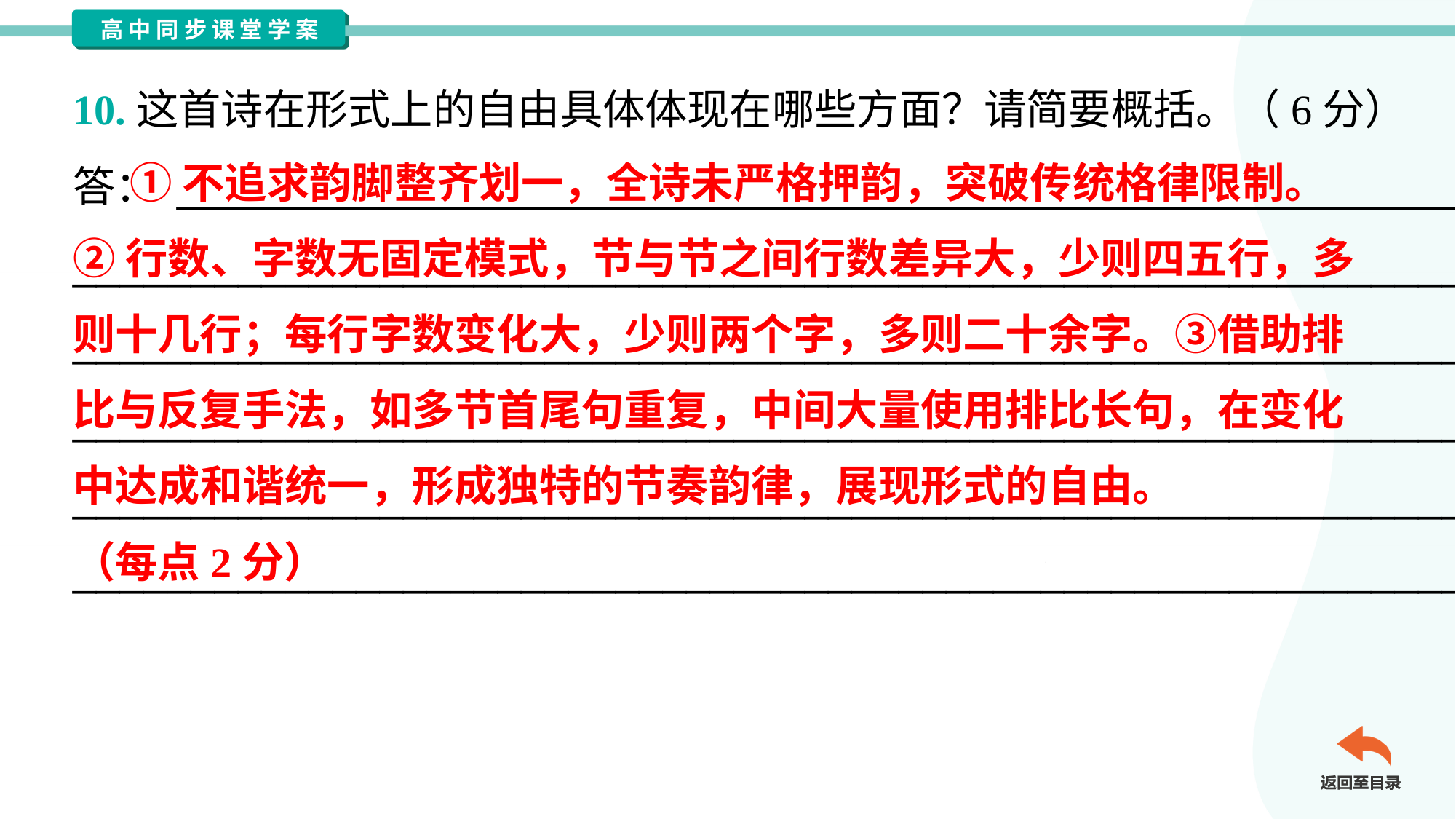

10.这首诗在形式上的自由具体体现在哪些方面？请简要概括。（6分）
答： ________________________________________________________
_____________________________________________________________
_____________________________________________________________
_____________________________________________________________
_____________________________________________________________
_____________________________________________________________
      ①不追求韵脚整齐划一，全诗未严格押韵，突破传统格律限制。
②行数、字数无固定模式，节与节之间行数差异大，少则四五行，多
则十几行；每行字数变化大，少则两个字，多则二十余字。③借助排
比与反复手法，如多节首尾句重复，中间大量使用排比长句，在变化
中达成和谐统一，形成独特的节奏韵律，展现形式的自由。
（每点2分）